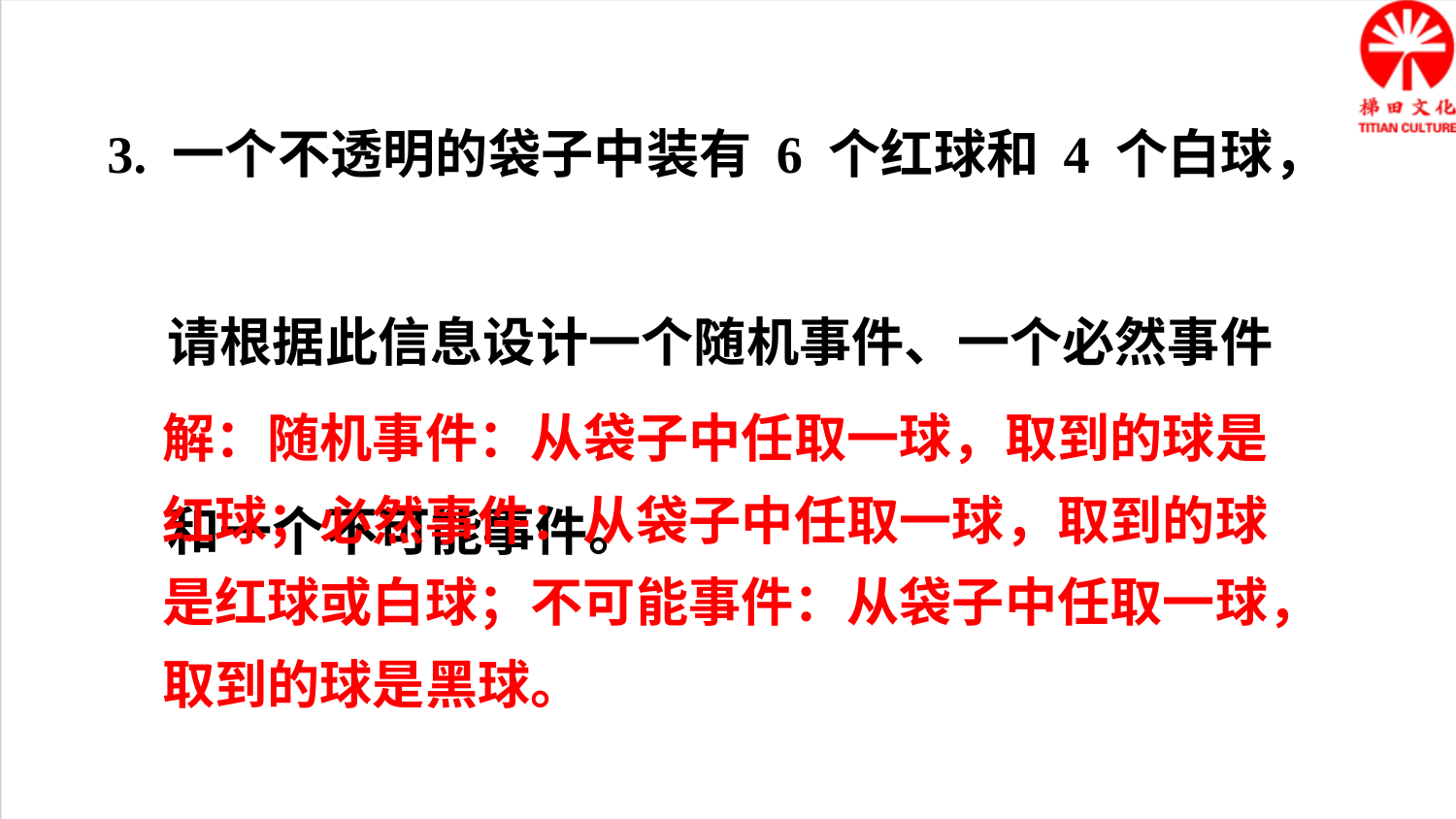

3. 一个不透明的袋子中装有 6 个红球和 4 个白球，
    请根据此信息设计一个随机事件、一个必然事件
    和一个不可能事件。
解：随机事件：从袋子中任取一球，取到的球是红球；必然事件：从袋子中任取一球，取到的球是红球或白球；不可能事件：从袋子中任取一球，取到的球是黑球。